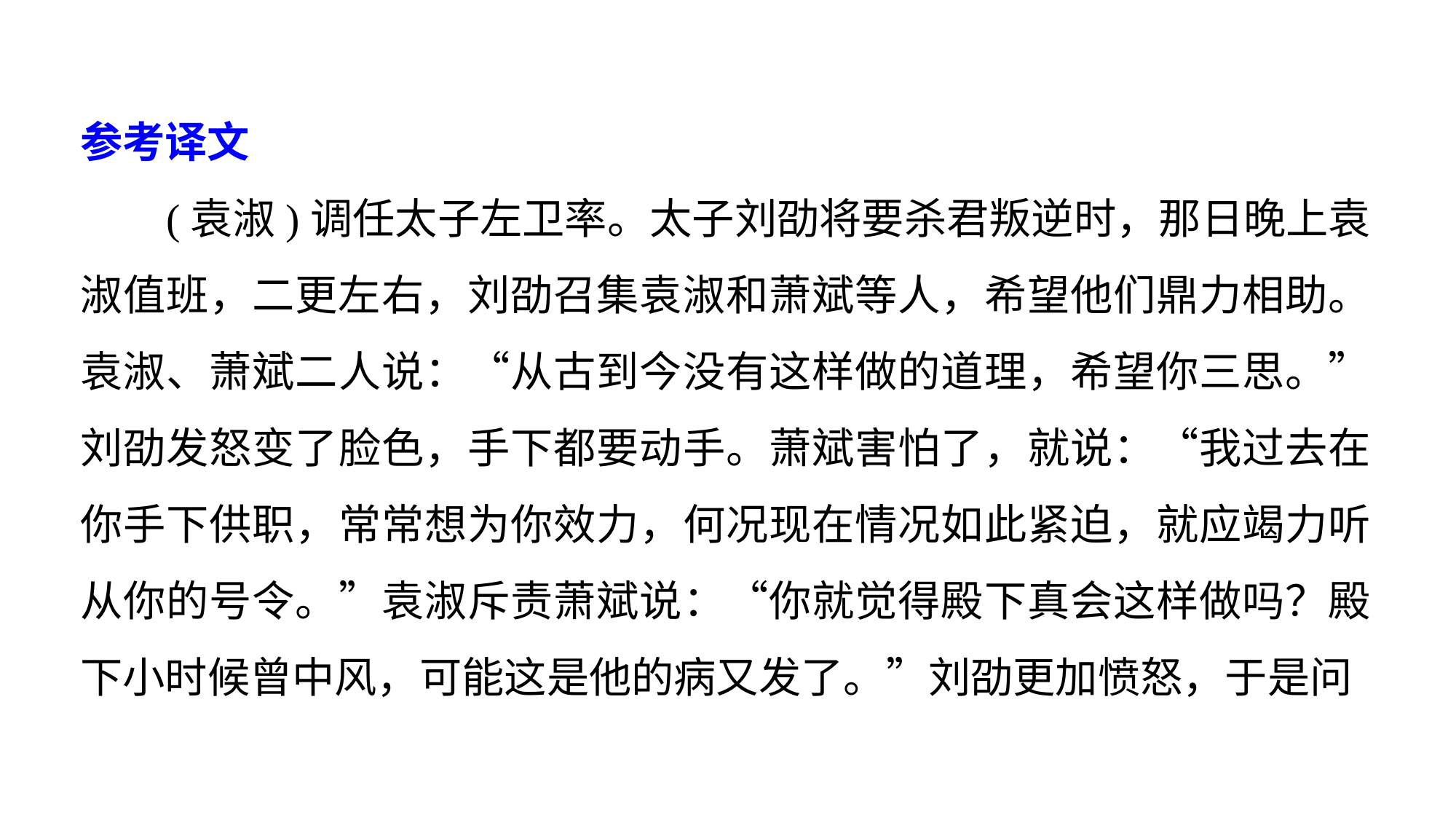

参考译文
(袁淑)调任太子左卫率。太子刘劭将要杀君叛逆时，那日晚上袁淑值班，二更左右，刘劭召集袁淑和萧斌等人，希望他们鼎力相助。袁淑、萧斌二人说：“从古到今没有这样做的道理，希望你三思。”刘劭发怒变了脸色，手下都要动手。萧斌害怕了，就说：“我过去在你手下供职，常常想为你效力，何况现在情况如此紧迫，就应竭力听从你的号令。”袁淑斥责萧斌说：“你就觉得殿下真会这样做吗？殿下小时候曾中风，可能这是他的病又发了。”刘劭更加愤怒，于是问